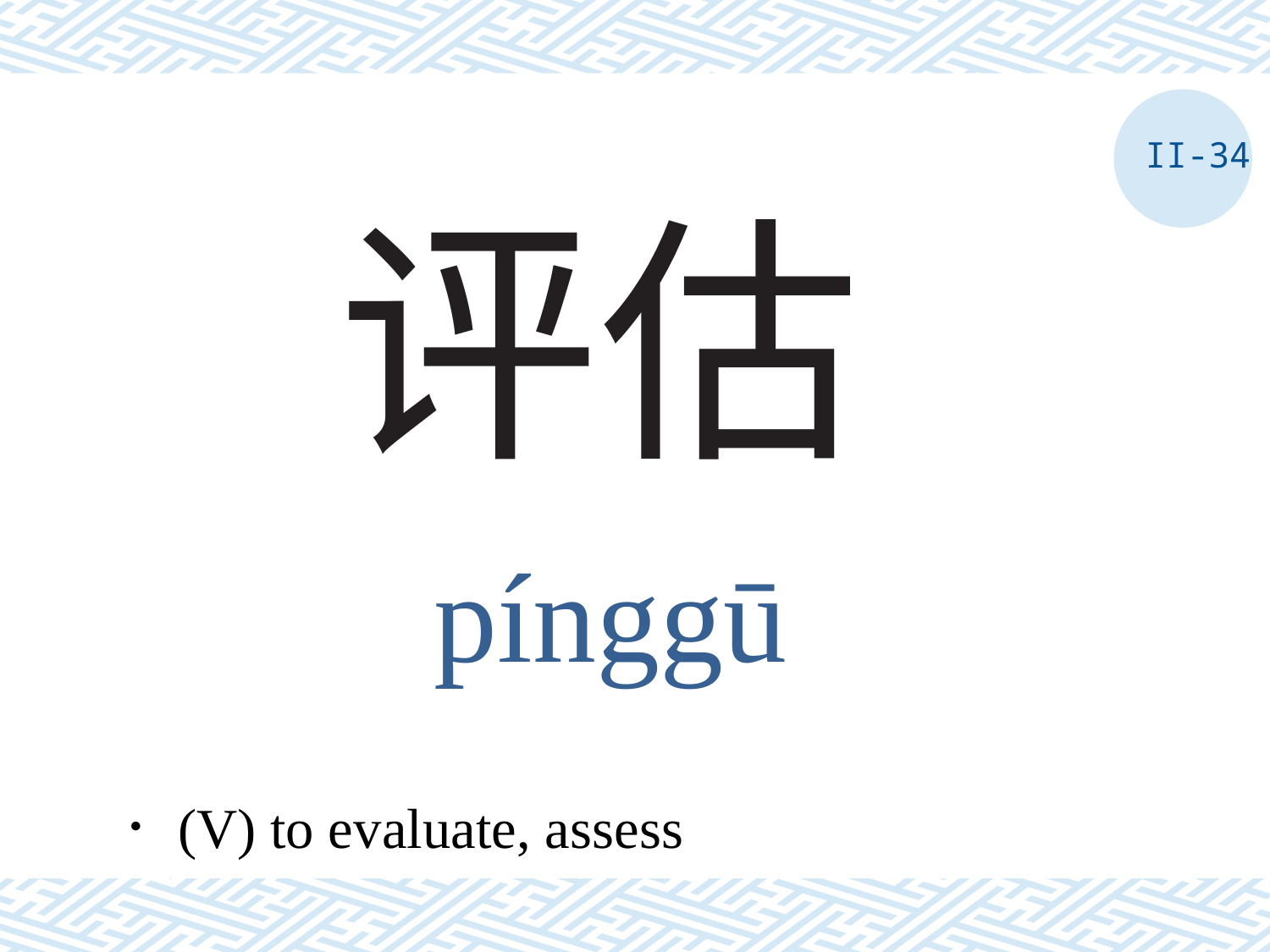

II-34

# 评估
pínggū
．(V) to evaluate, assess